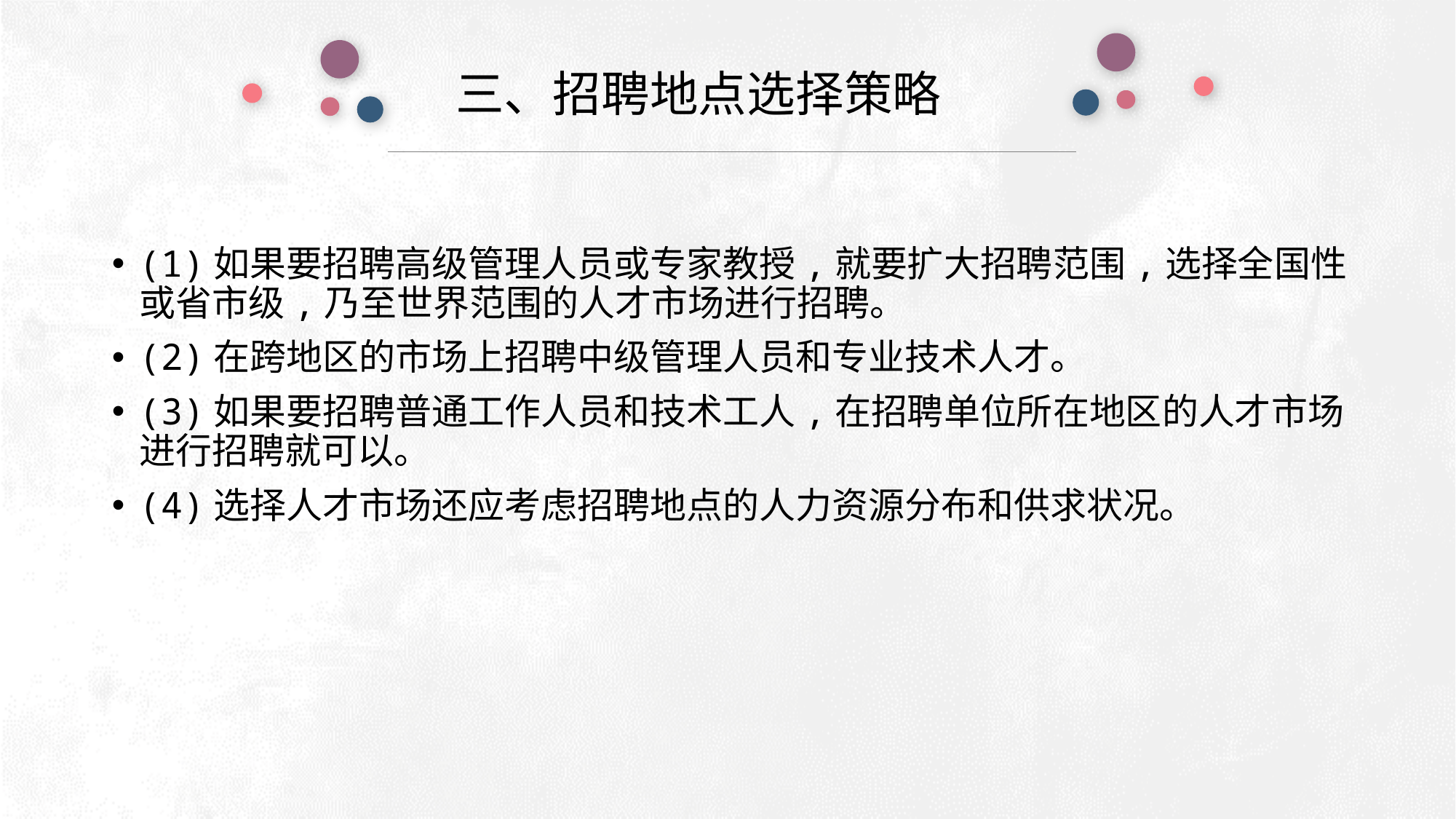

三、招聘地点选择策略

e7d195523061f1c0deeec63e560781cfd59afb0ea006f2a87ABB68BF51EA6619813959095094C18C62A12F549504892A4AAA8C1554C6663626E05CA27F281A14E6983772AFC3FB97135759321DEA3D70CCCB10945EC5A0322096E752803368C2184698845E3CCD6DB7F651295A8E4F3FDC19EA64A2B4A4AC1434B55AAE41CF0BF61B375C23F3039959E085EE760725AA
(1)如果要招聘高级管理人员或专家教授,就要扩大招聘范围,选择全国性或省市级,乃至世界范围的人才市场进行招聘。
(2)在跨地区的市场上招聘中级管理人员和专业技术人才。
(3)如果要招聘普通工作人员和技术工人,在招聘单位所在地区的人才市场进行招聘就可以。
(4)选择人才市场还应考虑招聘地点的人力资源分布和供求状况。